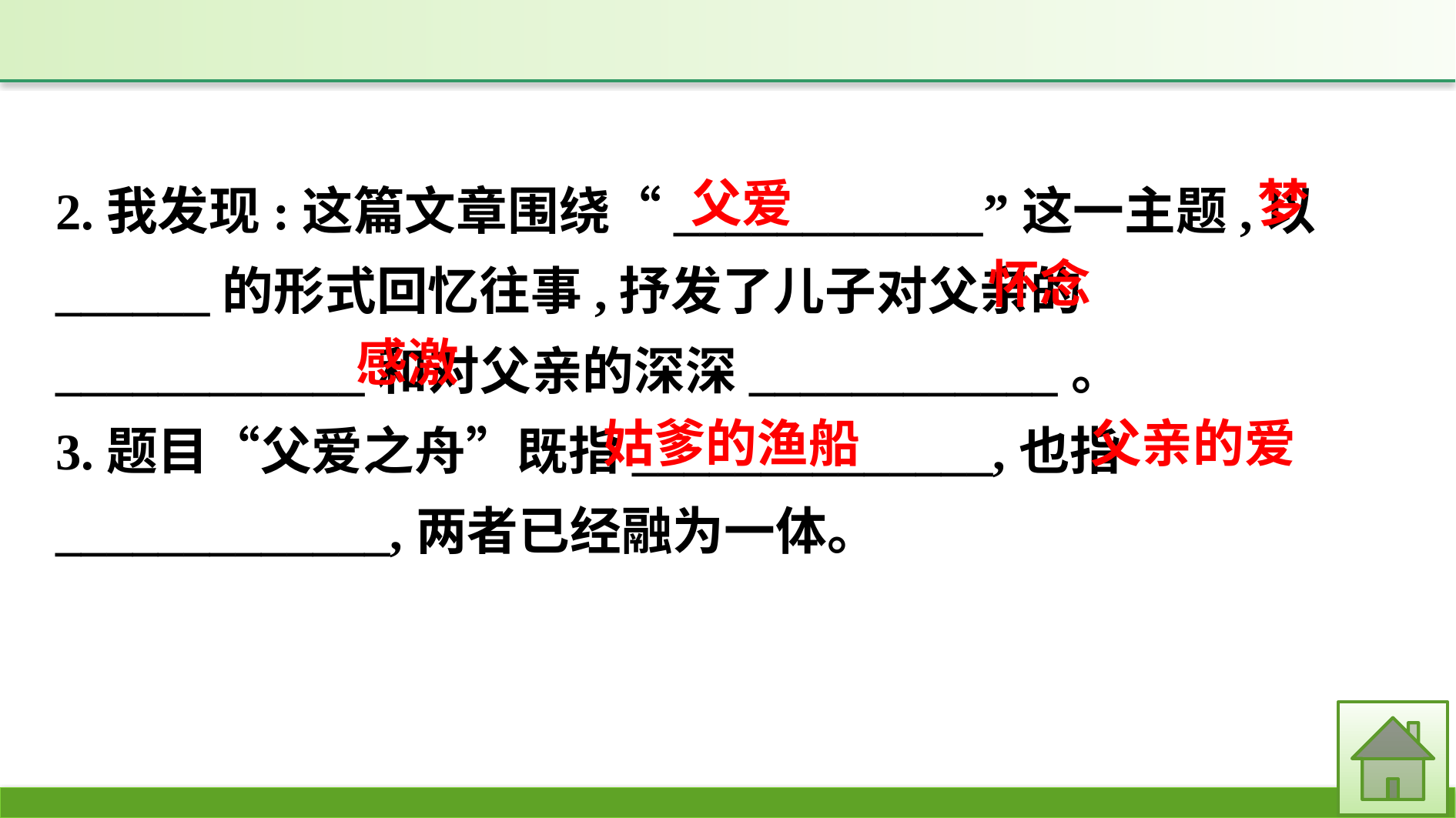

2.我发现:这篇文章围绕“____________”这一主题,以______的形式回忆往事,抒发了儿子对父亲的____________和对父亲的深深____________。
3.题目“父爱之舟”既指______________,也指_____________,两者已经融为一体。
父爱
梦
怀念
感激
父亲的爱
姑爹的渔船